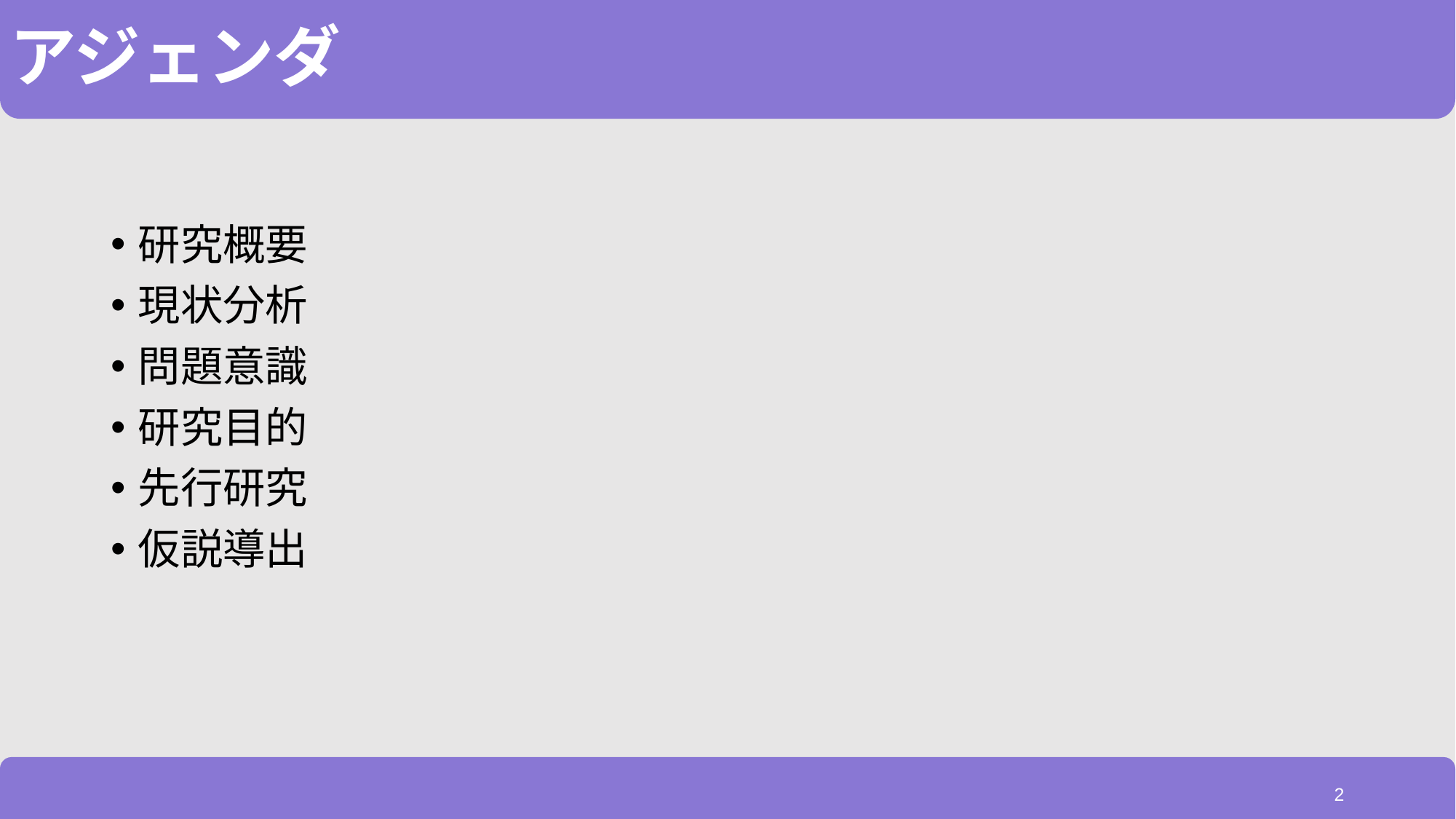

# アジェンダ
研究概要
現状分析
問題意識
研究目的
先行研究
仮説導出
2